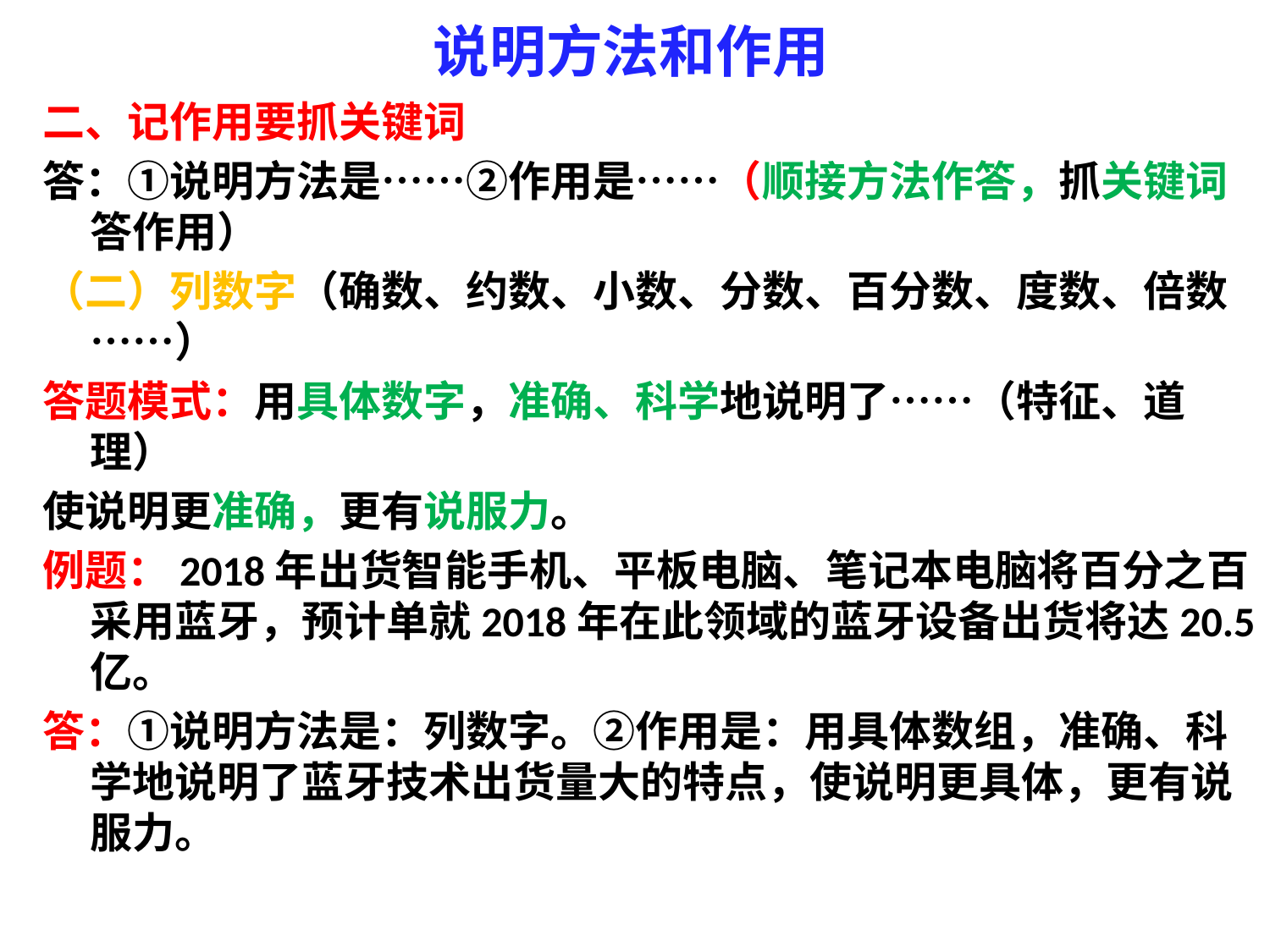

# 说明方法和作用
二、记作用要抓关键词
答：①说明方法是……②作用是……（顺接方法作答，抓关键词答作用）
（二）列数字（确数、约数、小数、分数、百分数、度数、倍数……）
答题模式：用具体数字，准确、科学地说明了……（特征、道理）
使说明更准确，更有说服力。
例题：2018年出货智能手机、平板电脑、笔记本电脑将百分之百采用蓝牙，预计单就2018年在此领域的蓝牙设备出货将达20.5亿。
答：①说明方法是：列数字。②作用是：用具体数组，准确、科学地说明了蓝牙技术出货量大的特点，使说明更具体，更有说服力。